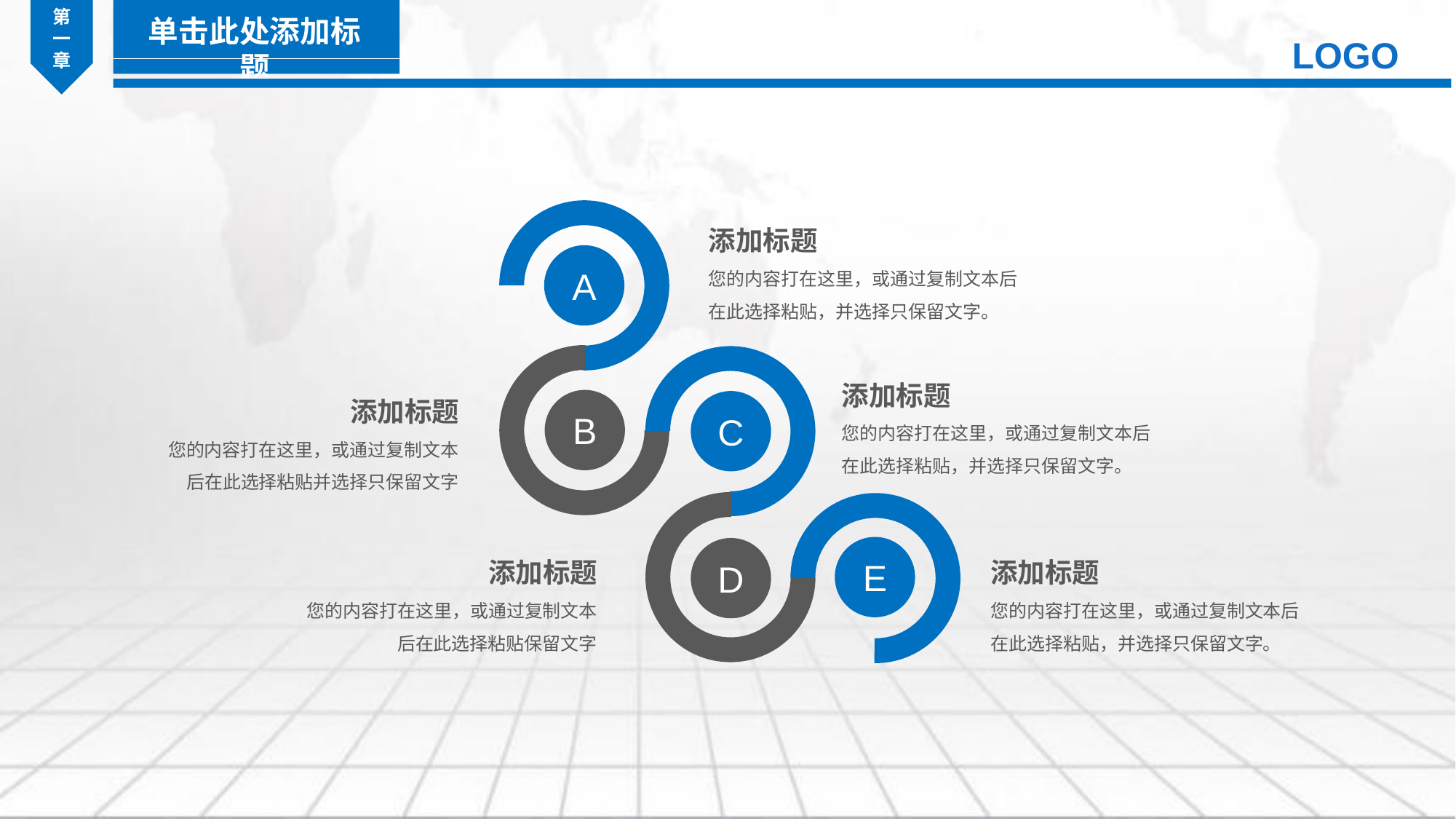

第
一
章
单击此处添加标题

LOGO

添加标题
您的内容打在这里，或通过复制文本后在此选择粘贴，并选择只保留文字。
A

添加标题
您的内容打在这里，或通过复制文本后在此选择粘贴并选择只保留文字
添加标题
您的内容打在这里，或通过复制文本后在此选择粘贴，并选择只保留文字。
B
C

添加标题
您的内容打在这里，或通过复制文本后在此选择粘贴保留文字
添加标题
您的内容打在这里，或通过复制文本后在此选择粘贴，并选择只保留文字。
E
D